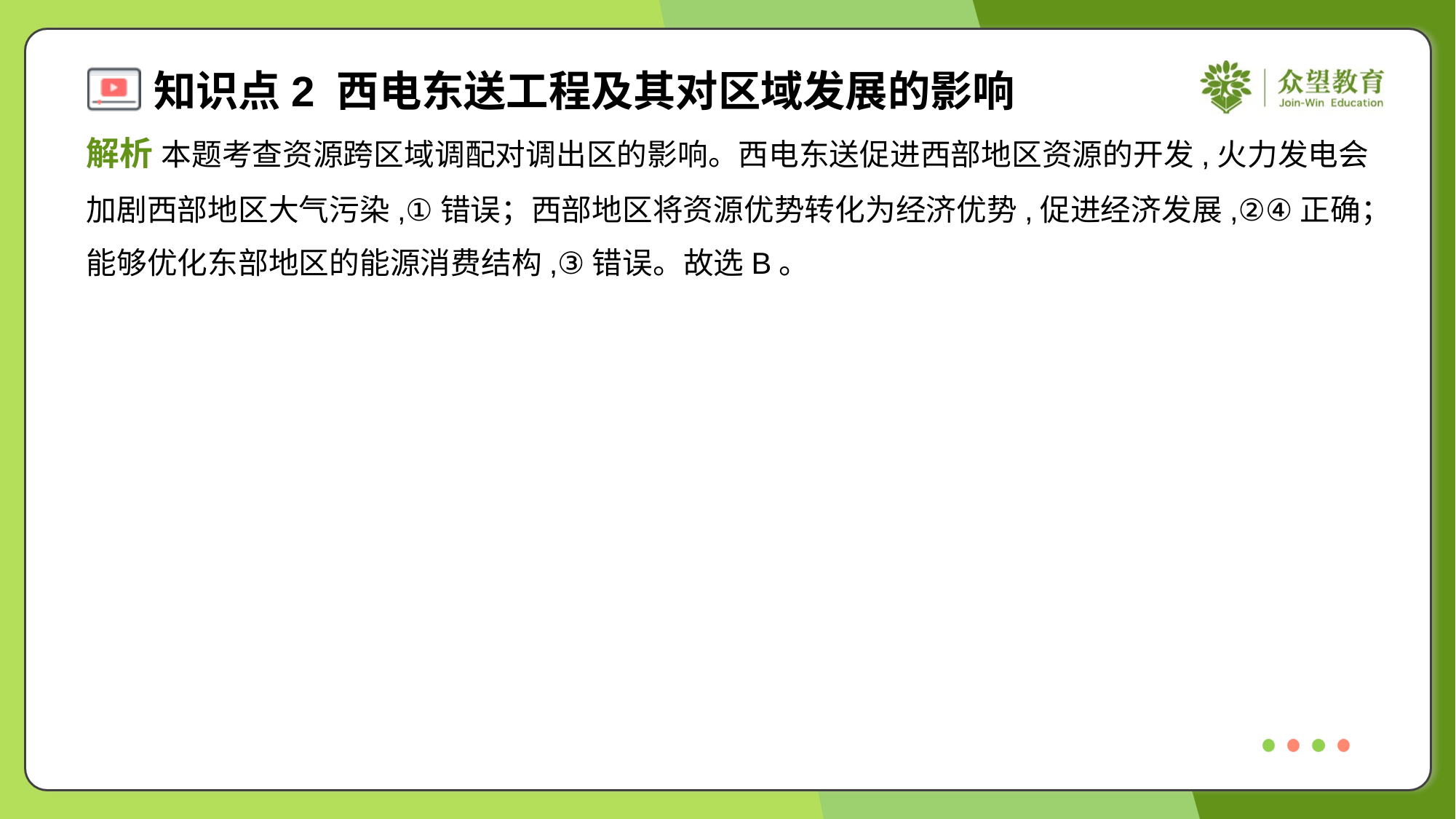

解析 本题考查资源跨区域调配对调出区的影响。西电东送促进西部地区资源的开发,火力发电会
加剧西部地区大气污染,①错误；西部地区将资源优势转化为经济优势,促进经济发展,②④正确；
能够优化东部地区的能源消费结构,③错误。故选B。